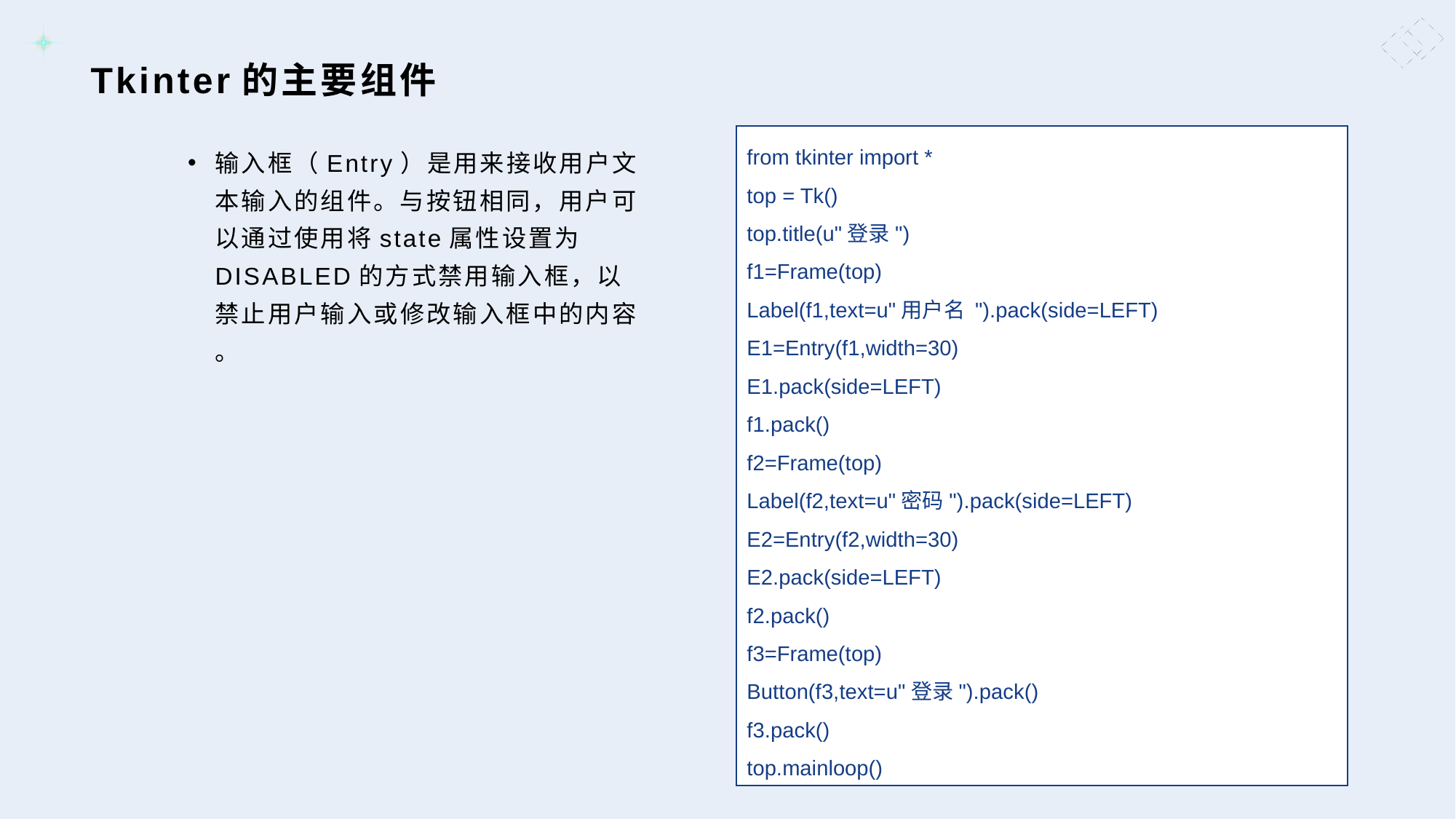

# Tkinter的主要组件
from tkinter import *
top = Tk()
top.title(u"登录")
f1=Frame(top)
Label(f1,text=u"用户名 ").pack(side=LEFT)
E1=Entry(f1,width=30)
E1.pack(side=LEFT)
f1.pack()
f2=Frame(top)
Label(f2,text=u"密码").pack(side=LEFT)
E2=Entry(f2,width=30)
E2.pack(side=LEFT)
f2.pack()
f3=Frame(top)
Button(f3,text=u"登录").pack()
f3.pack()
top.mainloop()
输入框（Entry）是用来接收用户文本输入的组件。与按钮相同，用户可以通过使用将state属性设置为DISABLED的方式禁用输入框，以禁止用户输入或修改输入框中的内容 。